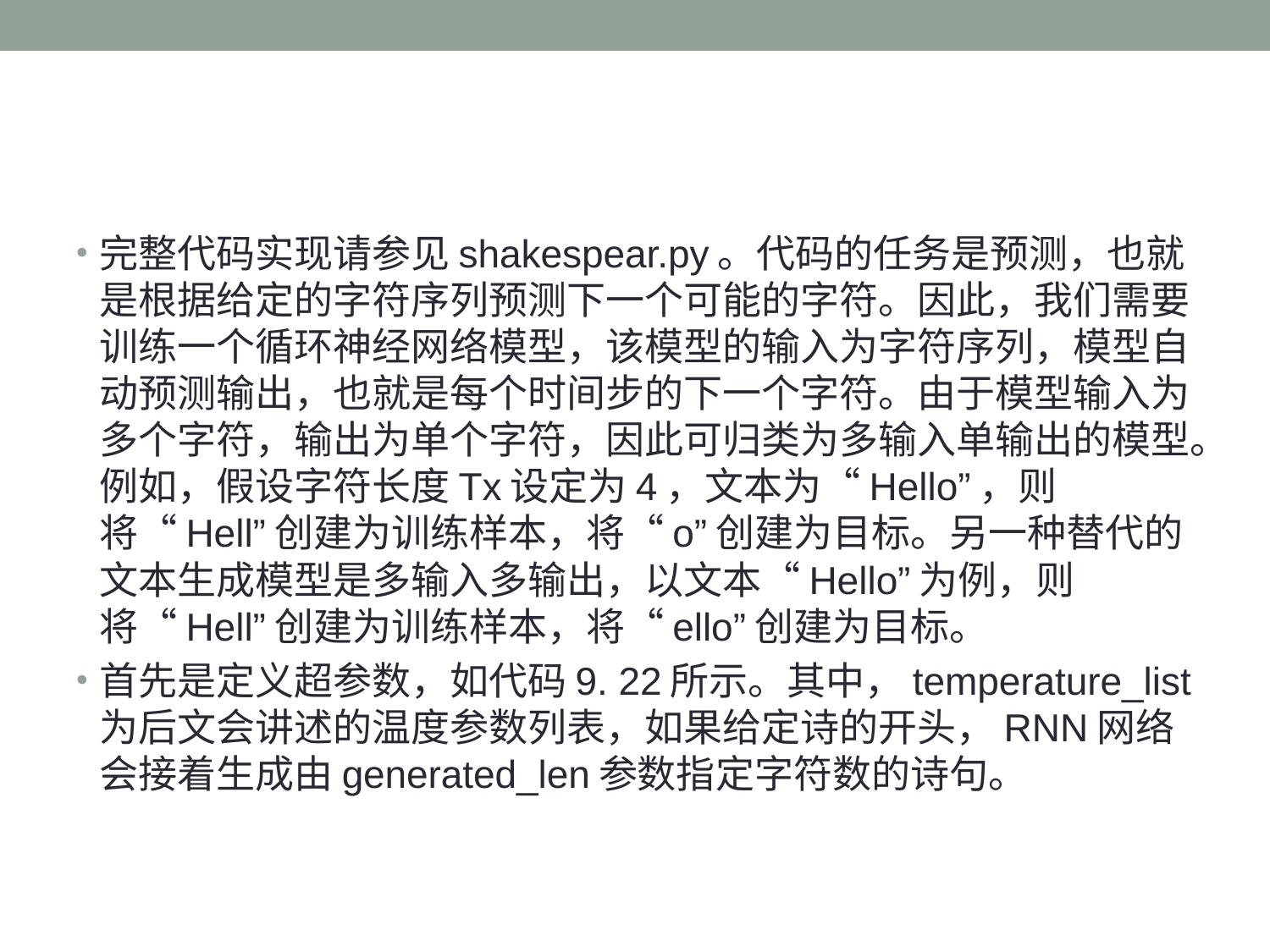

#
完整代码实现请参见shakespear.py。代码的任务是预测，也就是根据给定的字符序列预测下一个可能的字符。因此，我们需要训练一个循环神经网络模型，该模型的输入为字符序列，模型自动预测输出，也就是每个时间步的下一个字符。由于模型输入为多个字符，输出为单个字符，因此可归类为多输入单输出的模型。例如，假设字符长度Tx设定为4，文本为“Hello”，则将“Hell”创建为训练样本，将“o”创建为目标。另一种替代的文本生成模型是多输入多输出，以文本“Hello”为例，则将“Hell”创建为训练样本，将“ello”创建为目标。
首先是定义超参数，如代码9. 22所示。其中，temperature_list为后文会讲述的温度参数列表，如果给定诗的开头，RNN网络会接着生成由generated_len参数指定字符数的诗句。